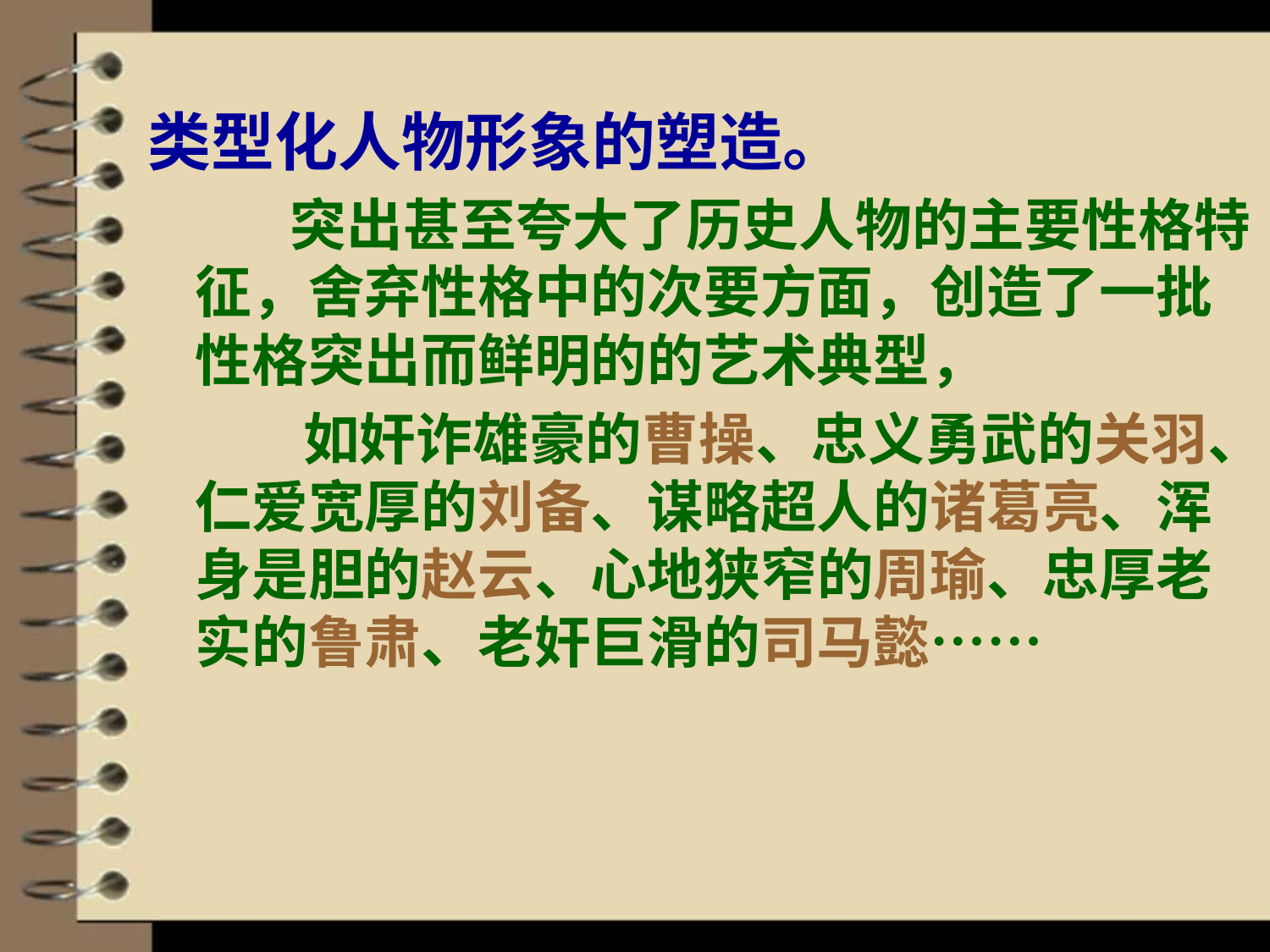

类型化人物形象的塑造。
          突出甚至夸大了历史人物的主要性格特征，舍弃性格中的次要方面，创造了一批性格突出而鲜明的的艺术典型，
           如奸诈雄豪的曹操、忠义勇武的关羽、仁爱宽厚的刘备、谋略超人的诸葛亮、浑身是胆的赵云、心地狭窄的周瑜、忠厚老实的鲁肃、老奸巨滑的司马懿……